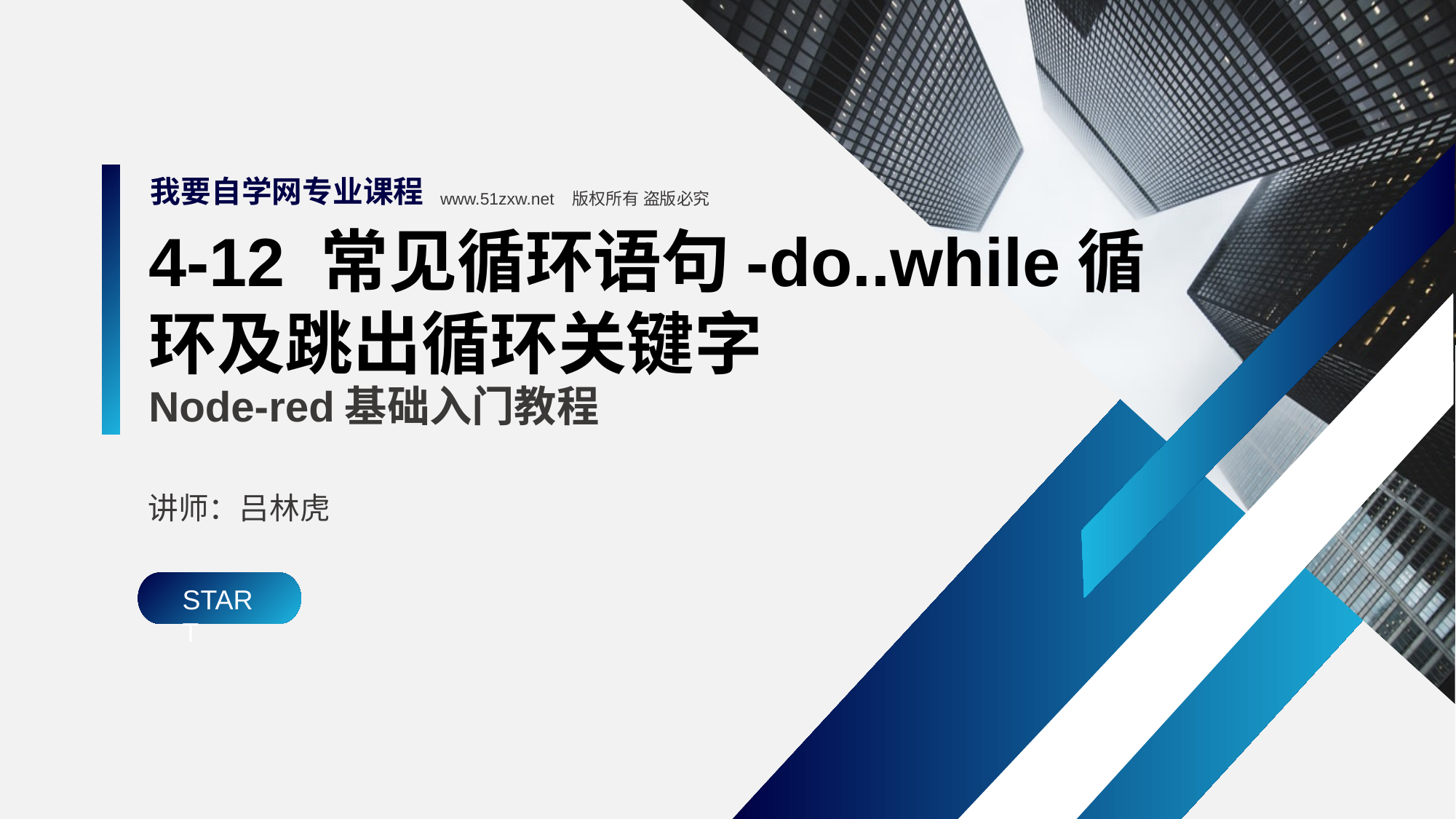

我要自学网专业课程
www.51zxw.net   版权所有 盗版必究
4-12 常见循环语句-do..while循环及跳出循环关键字

Node-red基础入门教程
讲师：吕林虎

START